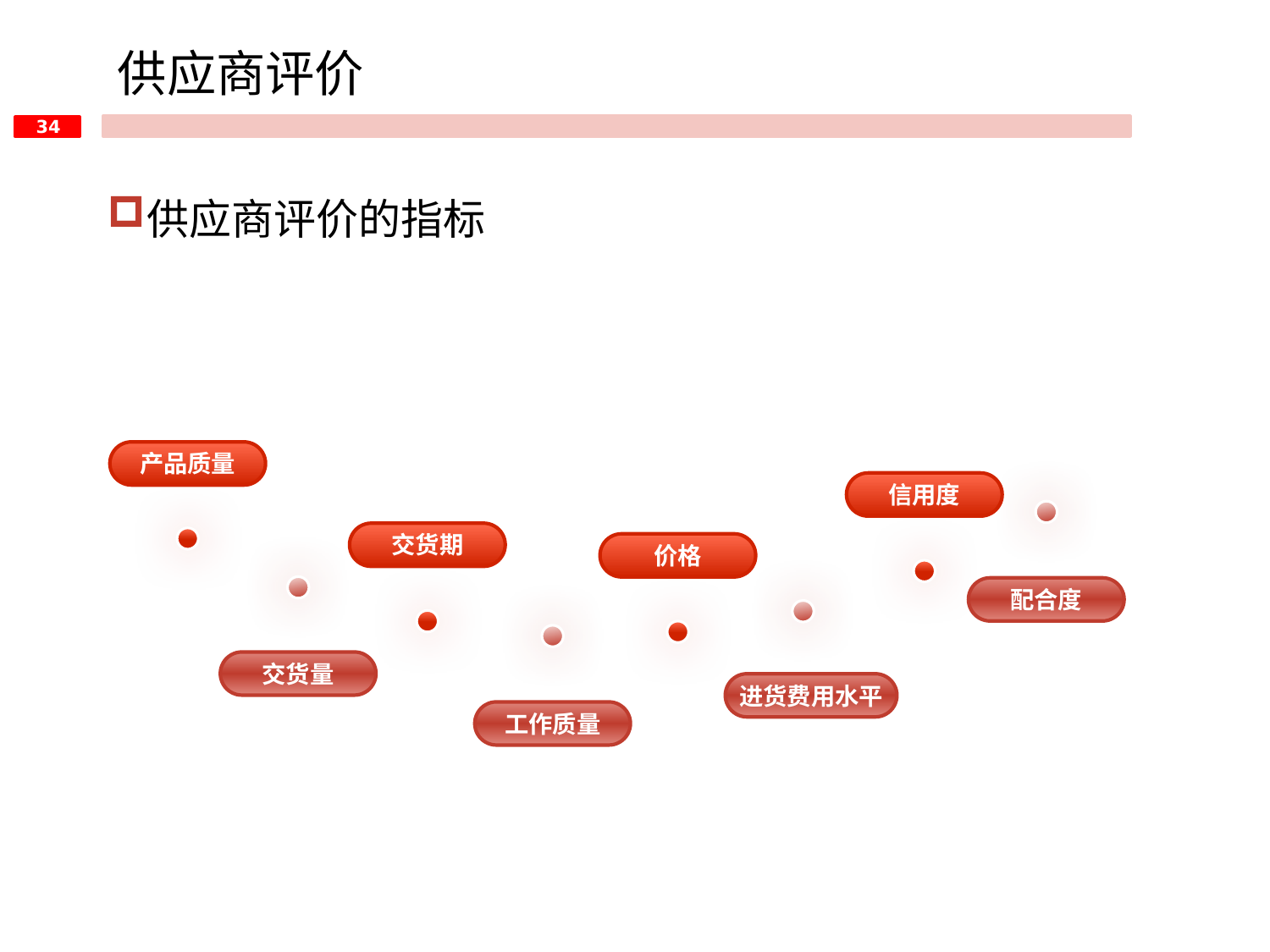

供应商评价
34
供应商评价的指标
产品质量

信用度

交货期

价格

配合度

交货量
进货费用水平
工作质量